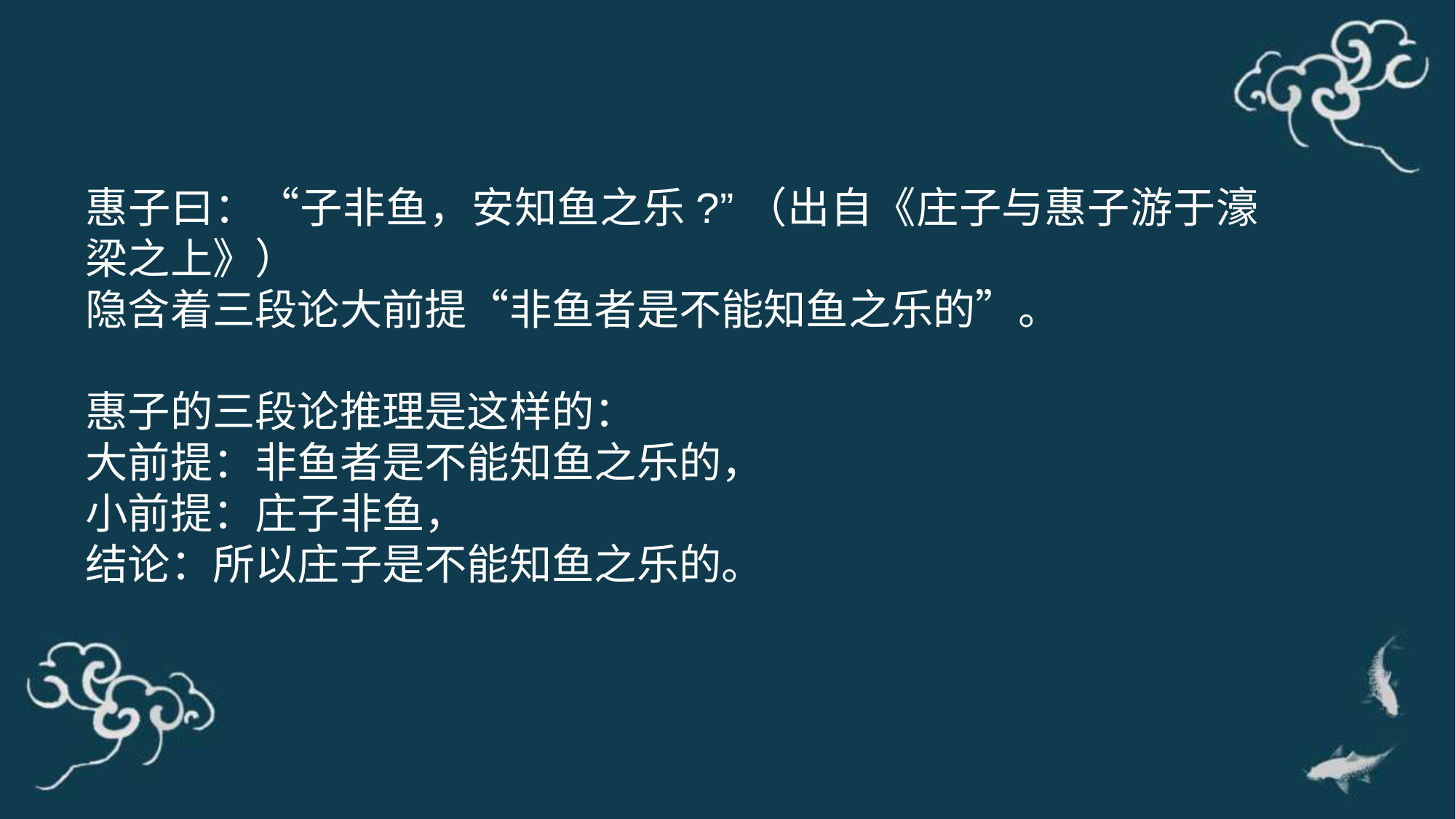

惠子曰：“子非鱼，安知鱼之乐?”（出自《庄子与惠子游于濠梁之上》）
隐含着三段论大前提“非鱼者是不能知鱼之乐的”。

惠子的三段论推理是这样的：
大前提：非鱼者是不能知鱼之乐的，
小前提：庄子非鱼，
结论：所以庄子是不能知鱼之乐的。